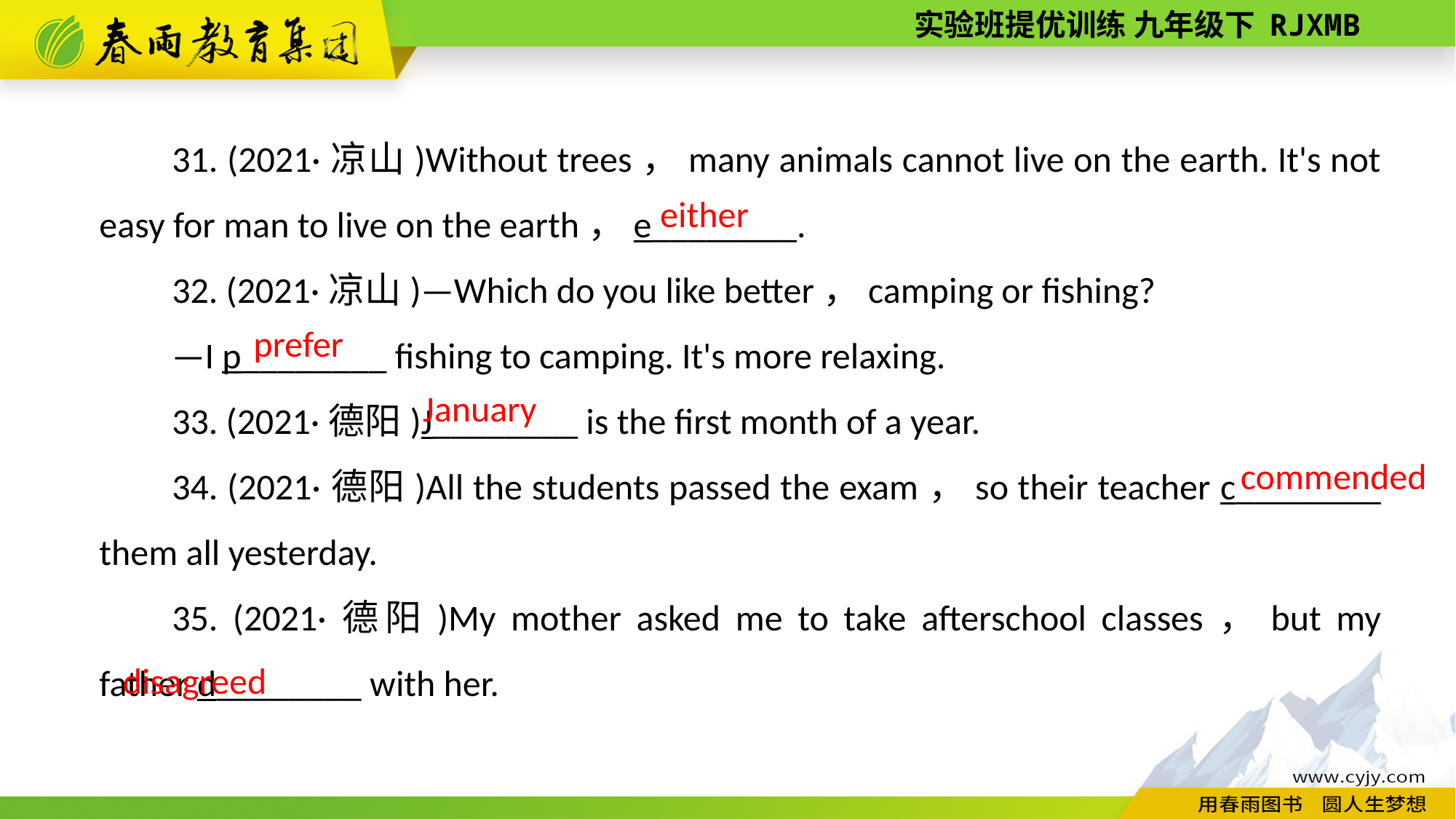

31. (2021·凉山)Without trees，many animals cannot live on the earth. It's not easy for man to live on the earth，e________.
32. (2021·凉山)—Which do you like better，camping or fishing?
—I p________ fishing to camping. It's more relaxing.
33. (2021·德阳)J________ is the first month of a year.
34. (2021·德阳)All the students passed the exam，so their teacher c________ them all yesterday.
35. (2021·德阳)My mother asked me to take after­school classes，but my father d________ with her.
either
prefer
January
commended
disagreed